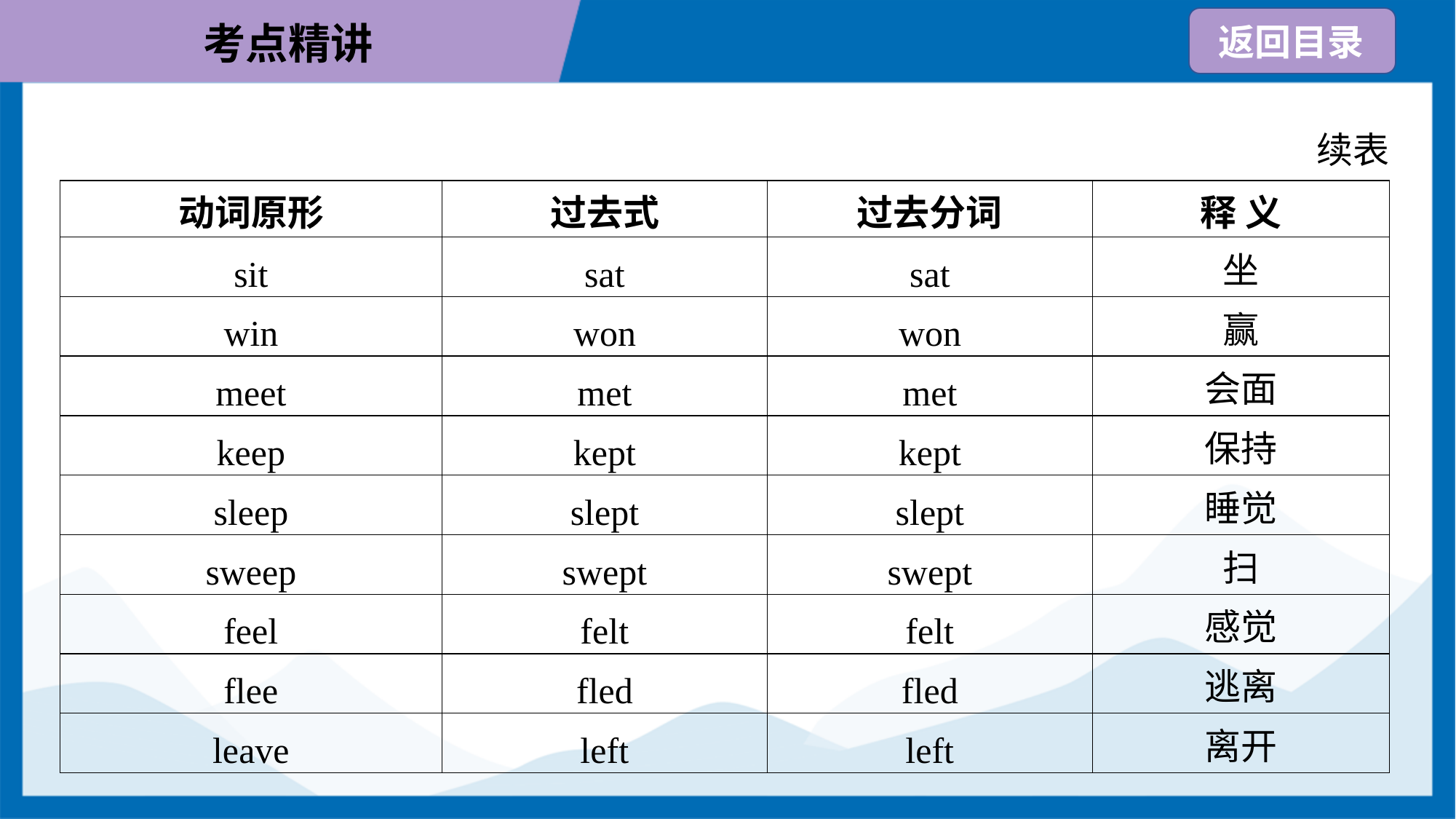

续表
| 动词原形 | 过去式 | 过去分词 | 释 义 |
| --- | --- | --- | --- |
| sit | sat | sat | 坐 |
| win | won | won | 赢 |
| meet | met | met | 会面 |
| keep | kept | kept | 保持 |
| sleep | slept | slept | 睡觉 |
| sweep | swept | swept | 扫 |
| feel | felt | felt | 感觉 |
| flee | fled | fled | 逃离 |
| leave | left | left | 离开 |